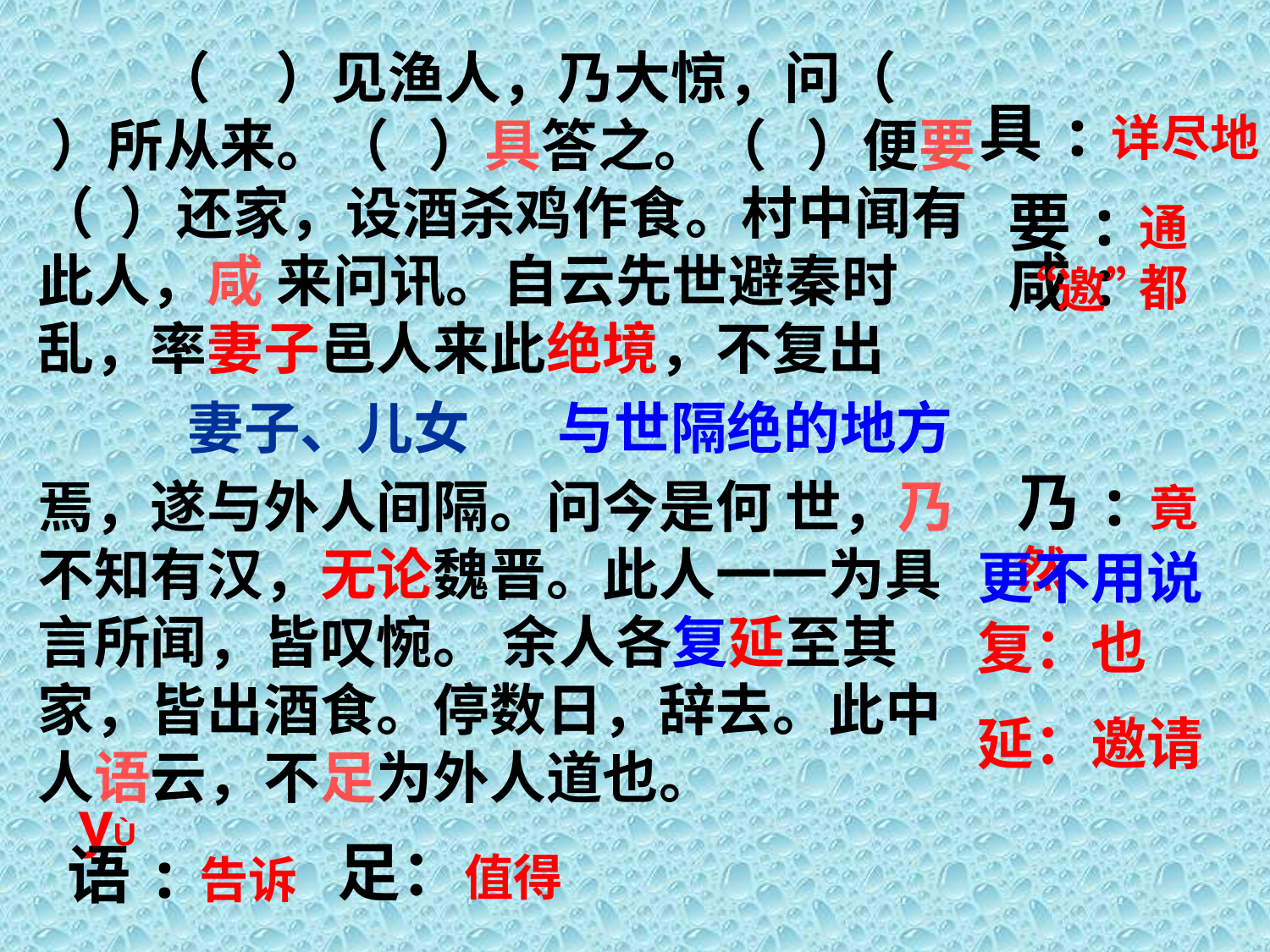

（     ）见渔人，乃大惊，问（     ）所从来。（   ）具答之。（   ）便要（  ）还家，设酒杀鸡作食。村中闻有此人，咸 来问讯。自云先世避秦时乱，率妻子邑人来此绝境，不复出

焉，遂与外人间隔。问今是何 世，乃不知有汉，无论魏晋。此人一一为具言所闻，皆叹惋。 余人各复延至其家，皆出酒食。停数日，辞去。此中人语云，不足为外人道也。
具:详尽地
要:通“邀”
咸:都
妻子、儿女
与世隔绝的地方
乃:竟然
更不用说
复：也
延：邀请
yÙ
语:告诉
足：值得